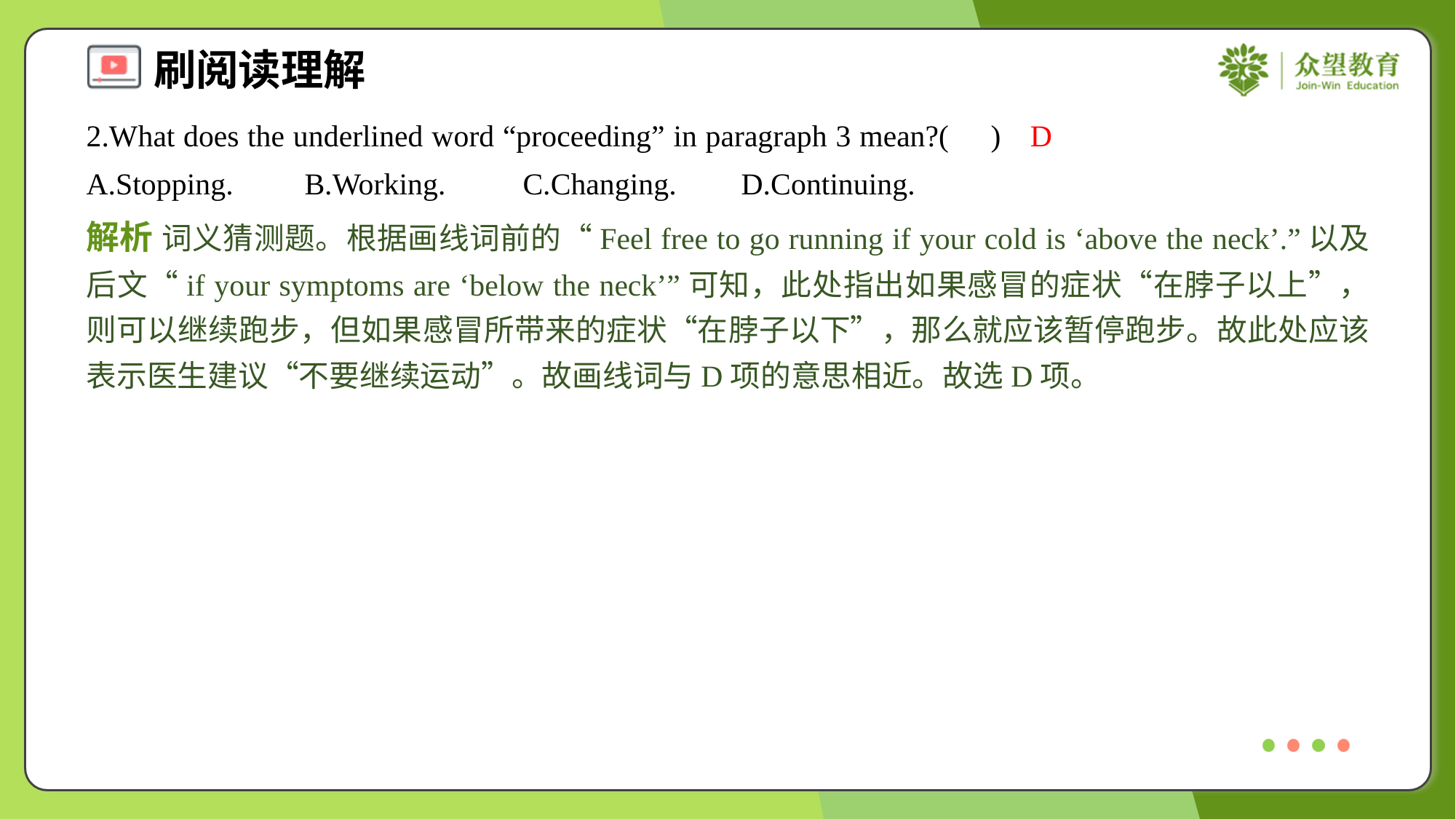

2.What does the underlined word “proceeding” in paragraph 3 mean?(     )
D
A.Stopping.	B.Working.	C.Changing.	D.Continuing.
解析 词义猜测题。根据画线词前的“Feel free to go running if your cold is ‘above the neck’.”以及后文“if your symptoms are ‘below the neck’”可知，此处指出如果感冒的症状“在脖子以上”，则可以继续跑步，但如果感冒所带来的症状“在脖子以下”，那么就应该暂停跑步。故此处应该表示医生建议“不要继续运动”。故画线词与D项的意思相近。故选D项。